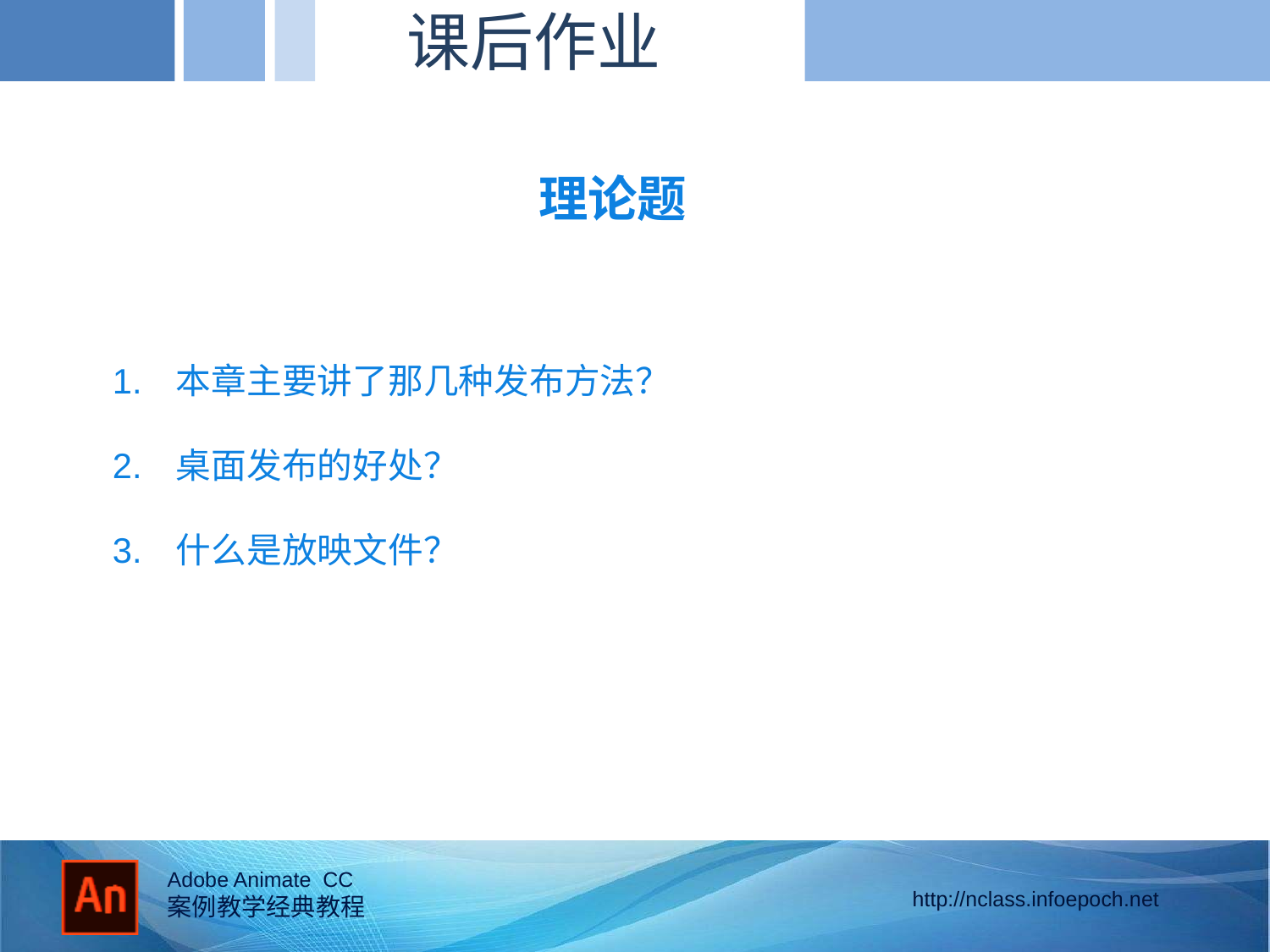

课后作业
的径向
理论题

本章主要讲了那几种发布方法？
桌面发布的好处？
什么是放映文件？